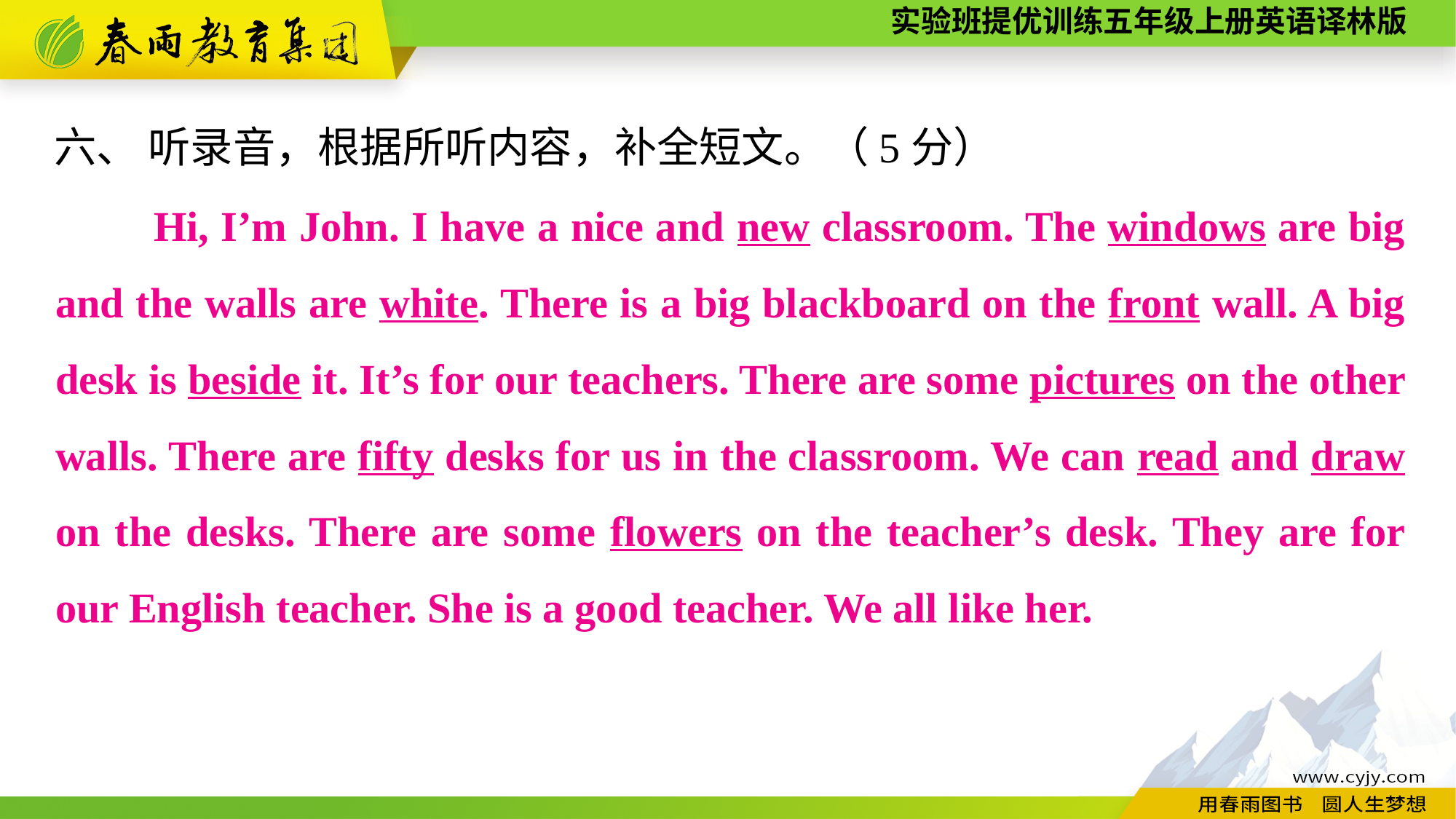

六、 听录音，根据所听内容，补全短文。（5分）
　　Hi, I’m John. I have a nice and new classroom. The windows are big and the walls are white. There is a big blackboard on the front wall. A big desk is beside it. It’s for our teachers. There are some pictures on the other walls. There are fifty desks for us in the classroom. We can read and draw on the desks. There are some flowers on the teacher’s desk. They are for our English teacher. She is a good teacher. We all like her.